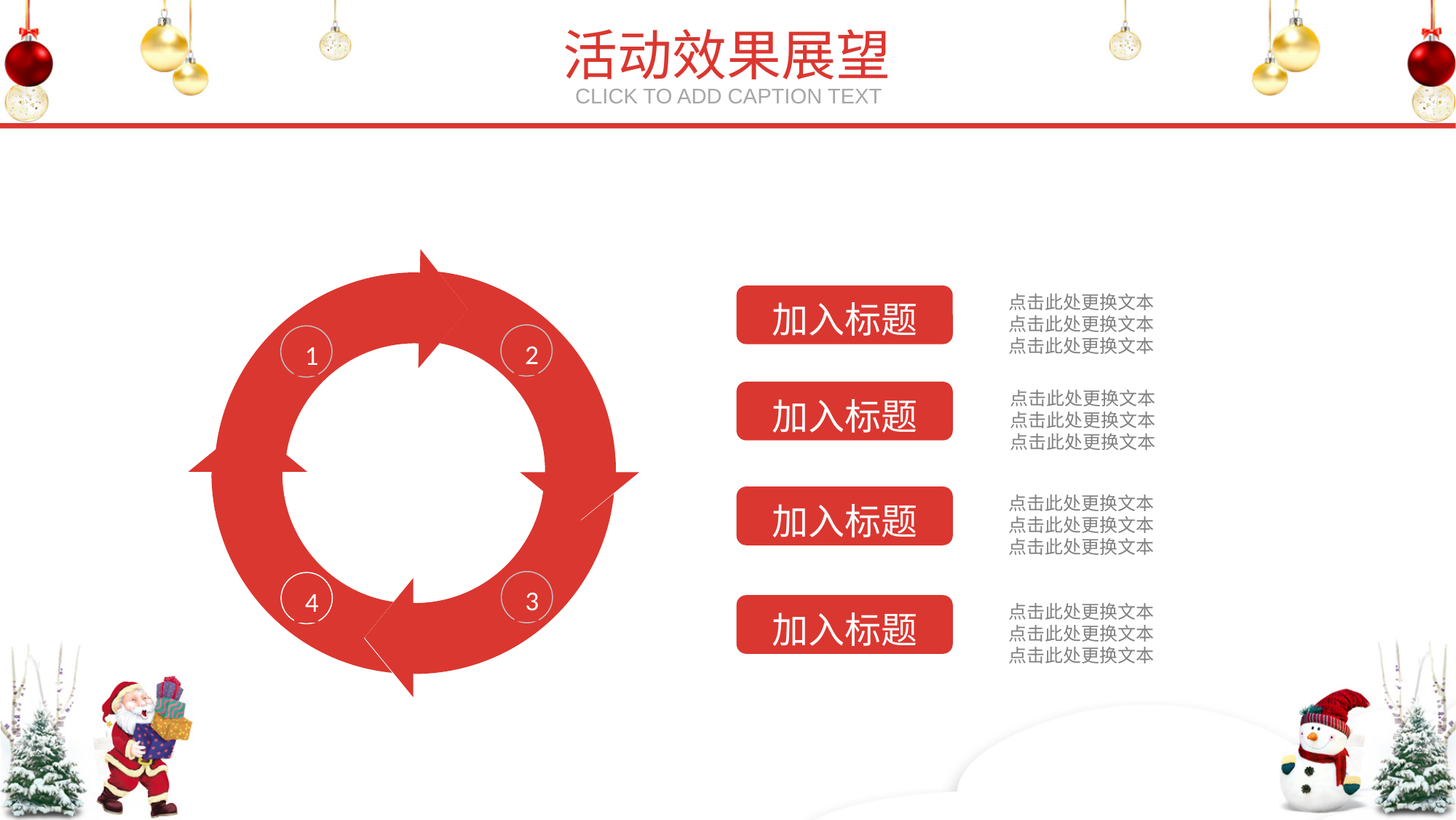

活动效果展望
CLICK TO ADD CAPTION TEXT

2

1

3

4

点击此处更换文本
点击此处更换文本
点击此处更换文本
加入标题
点击此处更换文本
点击此处更换文本
点击此处更换文本

加入标题

点击此处更换文本
点击此处更换文本
点击此处更换文本
加入标题

点击此处更换文本
点击此处更换文本
点击此处更换文本
加入标题